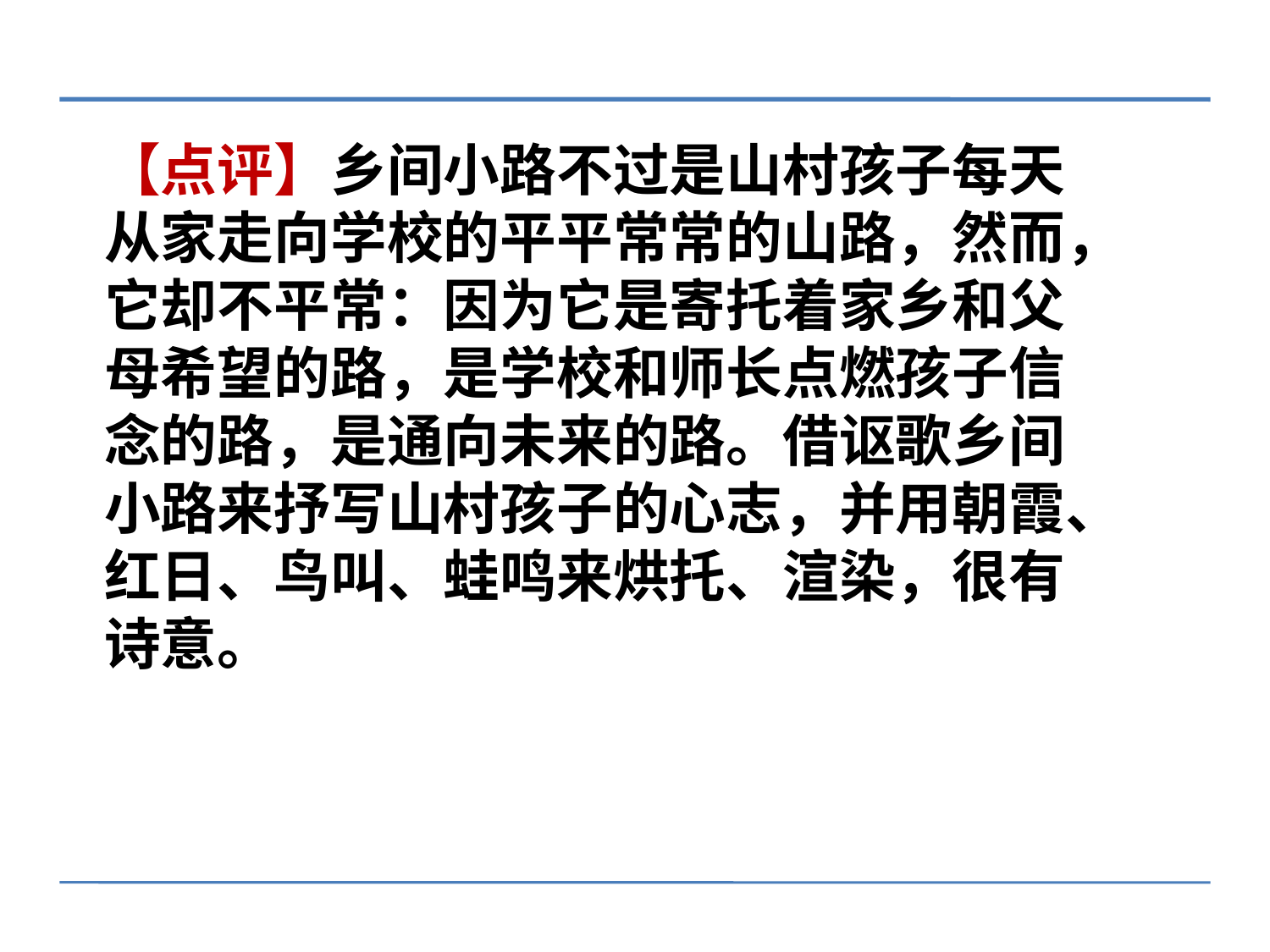

【点评】乡间小路不过是山村孩子每天从家走向学校的平平常常的山路，然而，它却不平常：因为它是寄托着家乡和父母希望的路，是学校和师长点燃孩子信念的路，是通向未来的路。借讴歌乡间小路来抒写山村孩子的心志，并用朝霞、红日、鸟叫、蛙鸣来烘托、渲染，很有诗意。